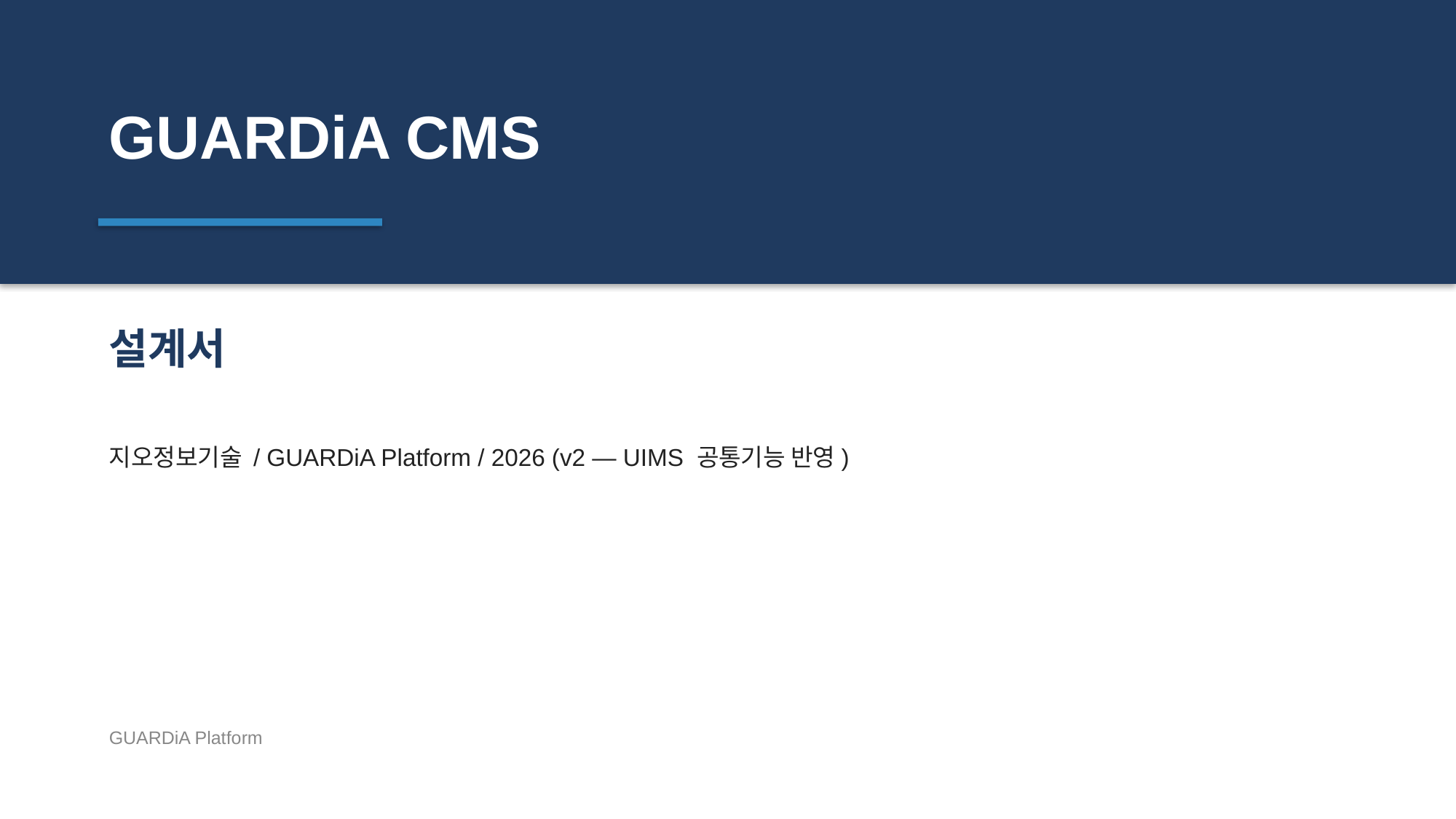

GUARDiA CMS

설계서
지오정보기술 / GUARDiA Platform / 2026 (v2 — UIMS 공통기능 반영)
GUARDiA Platform